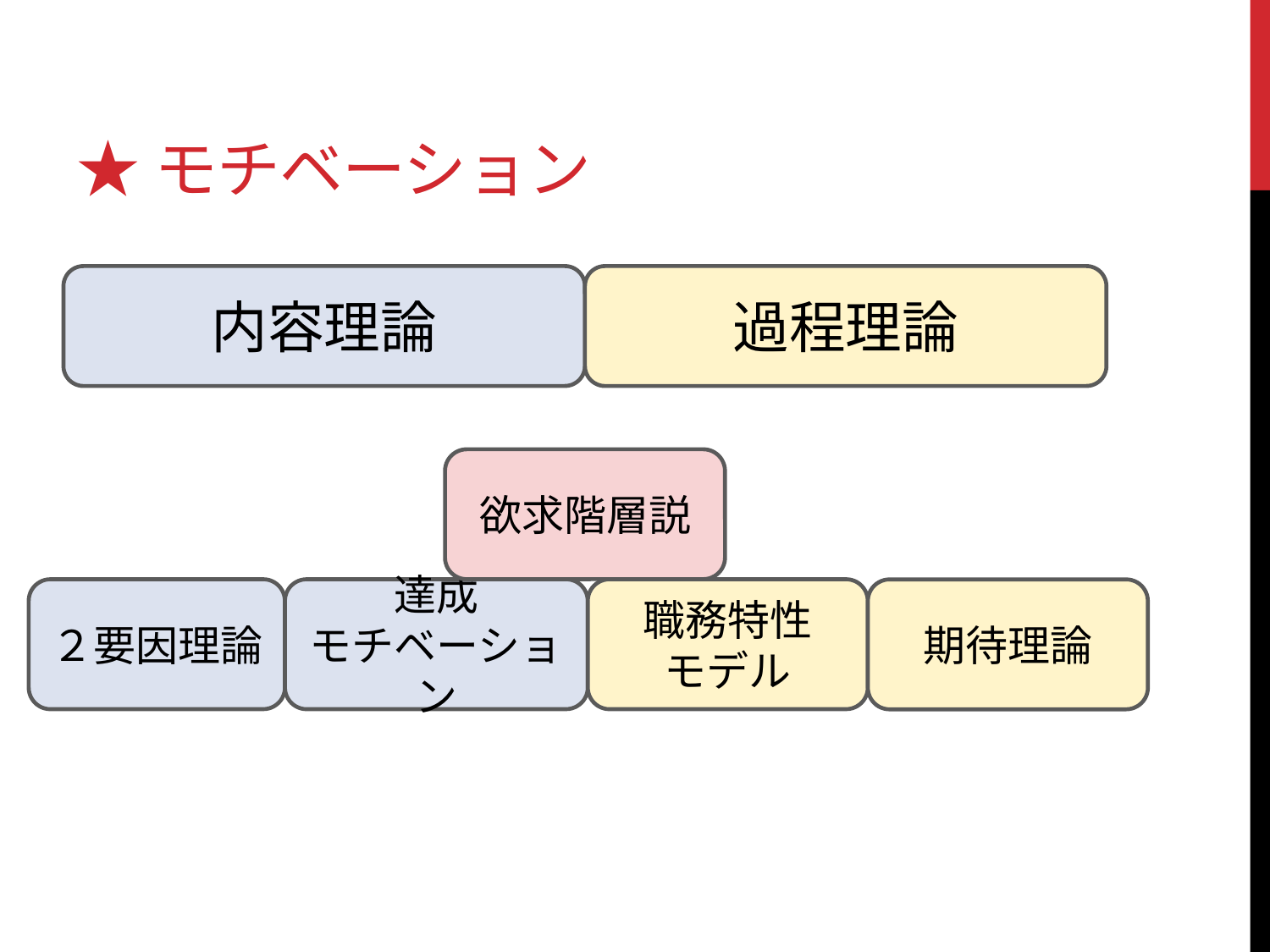

# ★モチベーション
内容理論
過程理論
欲求階層説
２要因理論
達成
モチベーション
職務特性
モデル
期待理論